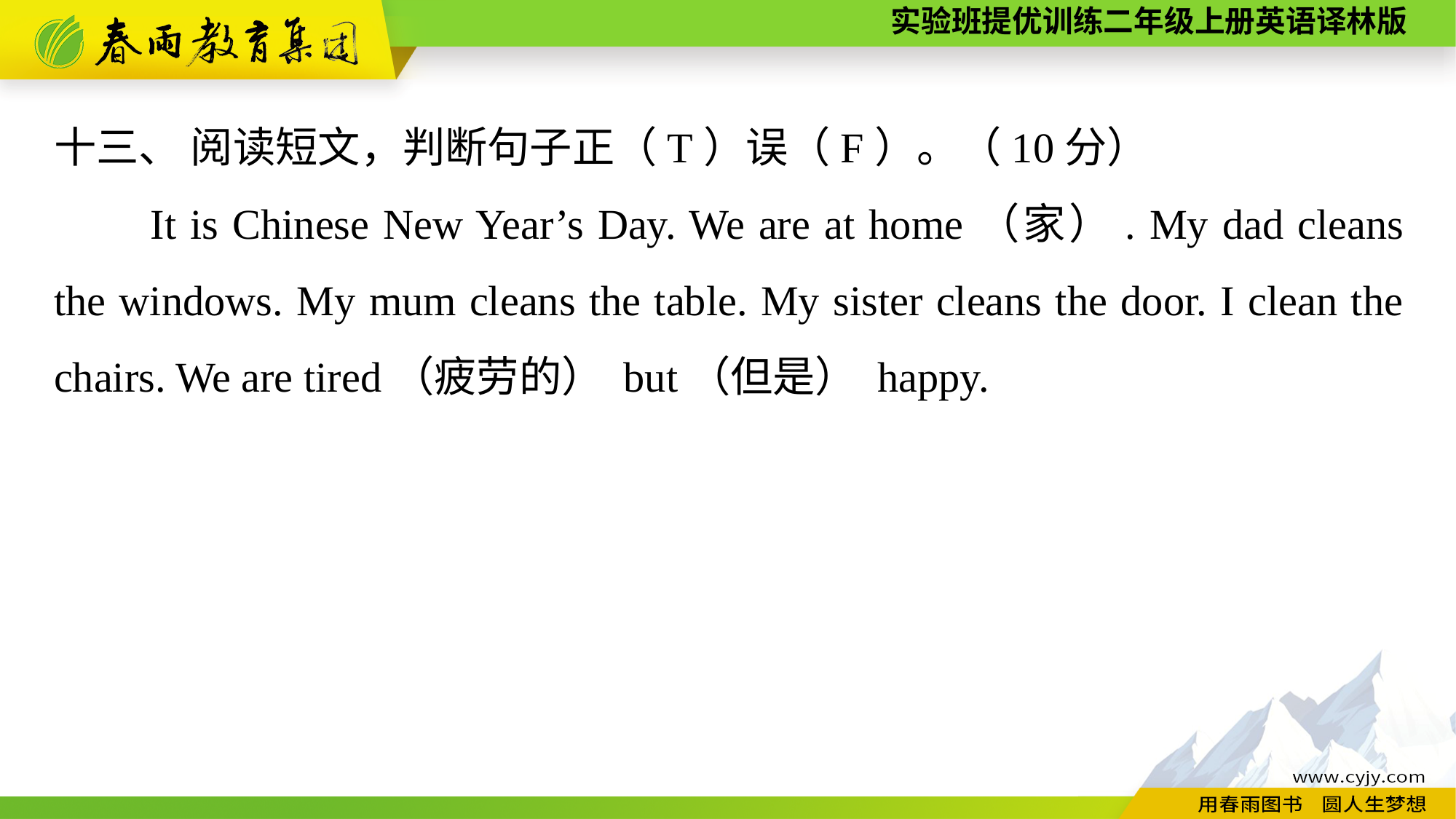

十三、 阅读短文，判断句子正（T）误（F）。（10分）
It is Chinese New Year’s Day. We are at home（家）. My dad cleans the windows. My mum cleans the table. My sister cleans the door. I clean the chairs. We are tired（疲劳的） but（但是） happy.